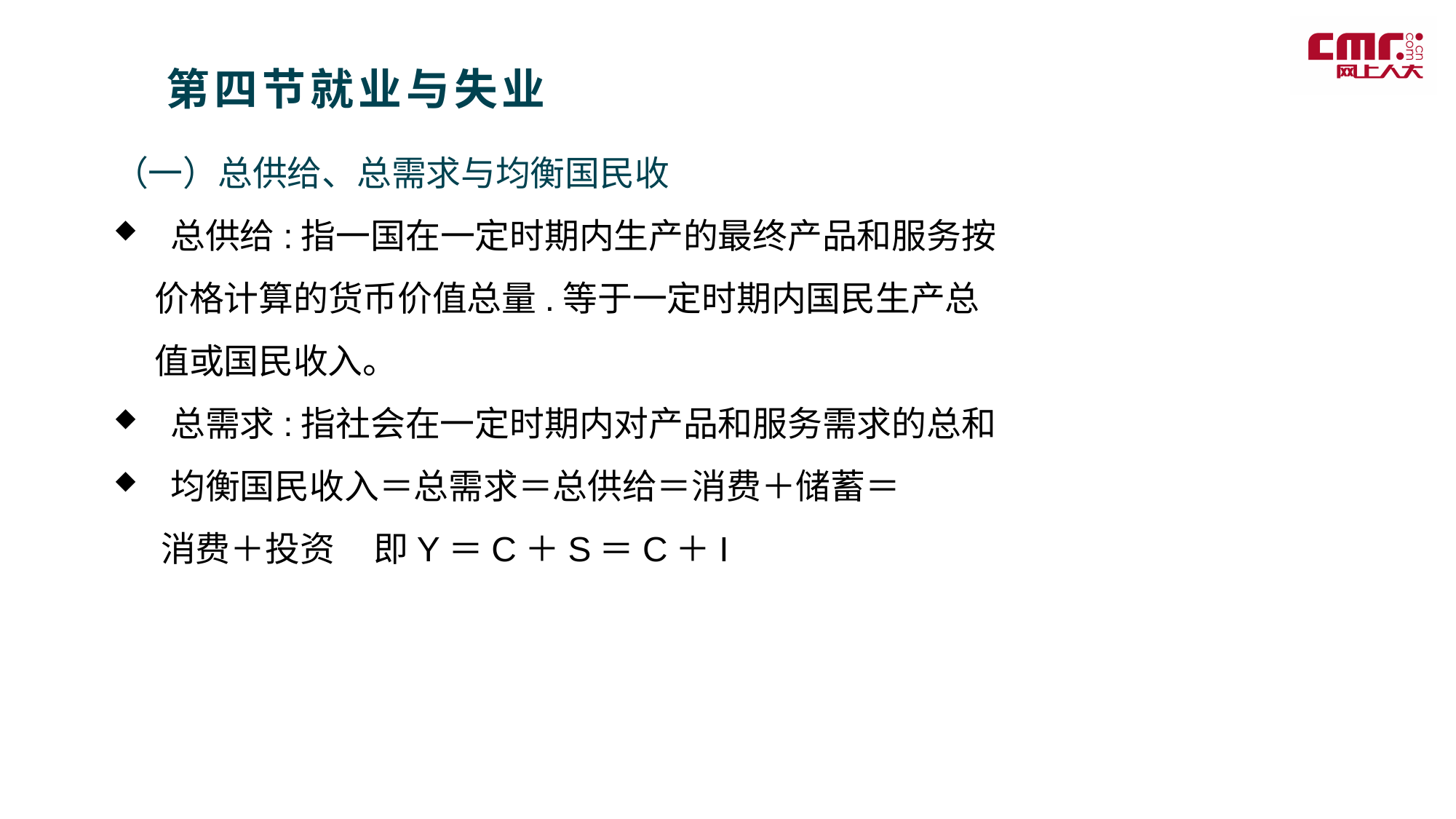

第四节就业与失业

（一）总供给、总需求与均衡国民收
 总供给:指一国在一定时期内生产的最终产品和服务按价格计算的货币价值总量.等于一定时期内国民生产总值或国民收入。
 总需求:指社会在一定时期内对产品和服务需求的总和
 均衡国民收入＝总需求＝总供给＝消费＋储蓄＝
     消费＋投资     即Y＝C＋S＝C＋I